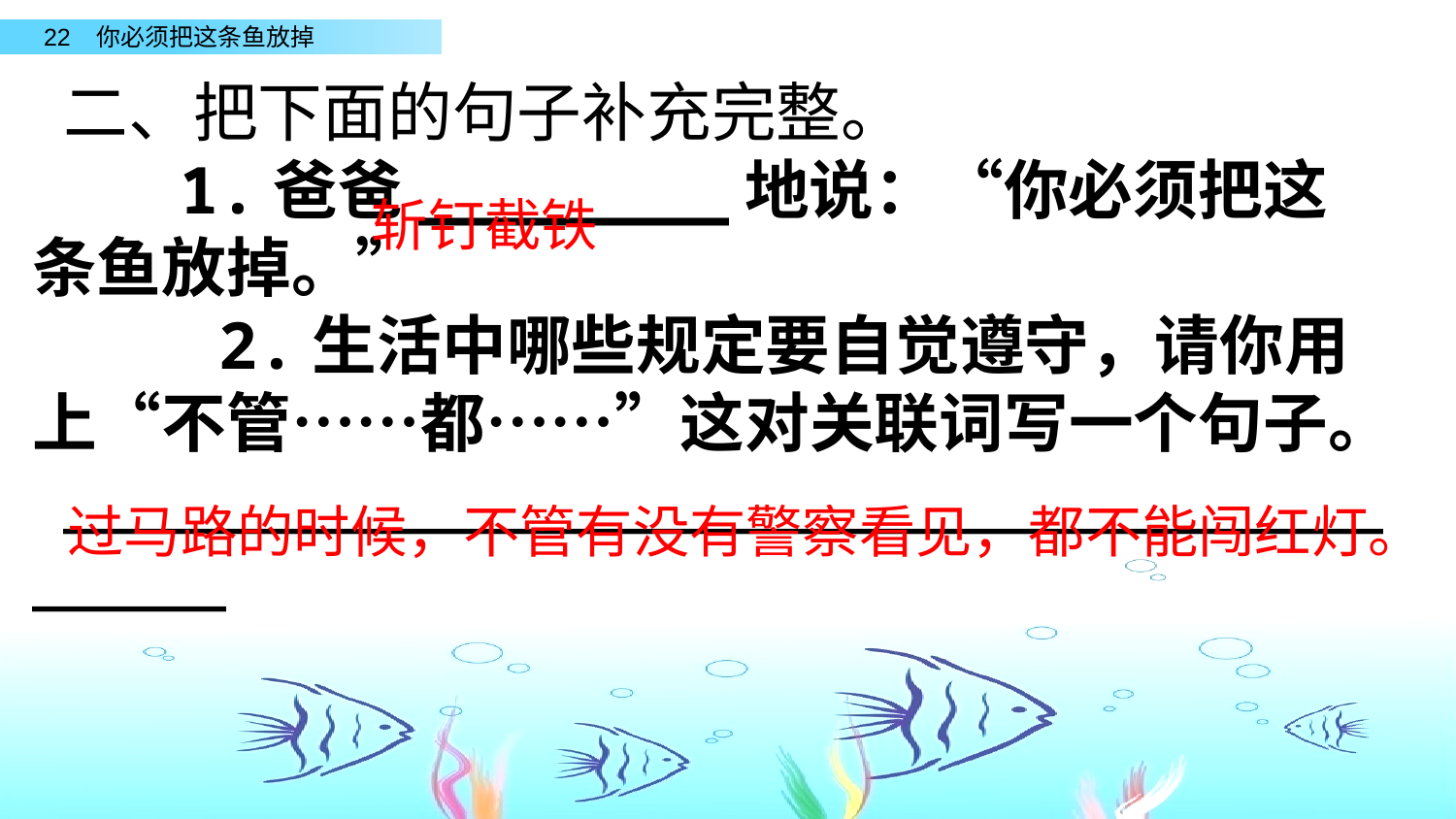

二、把下面的句子补充完整。
   1.爸爸________地说：“你必须把这条鱼放掉。”
    2.生活中哪些规定要自觉遵守，请你用上“不管……都……”这对关联词写一个句子。
_______________________________________
斩钉截铁
过马路的时候，不管有没有警察看见，都不能闯红灯。